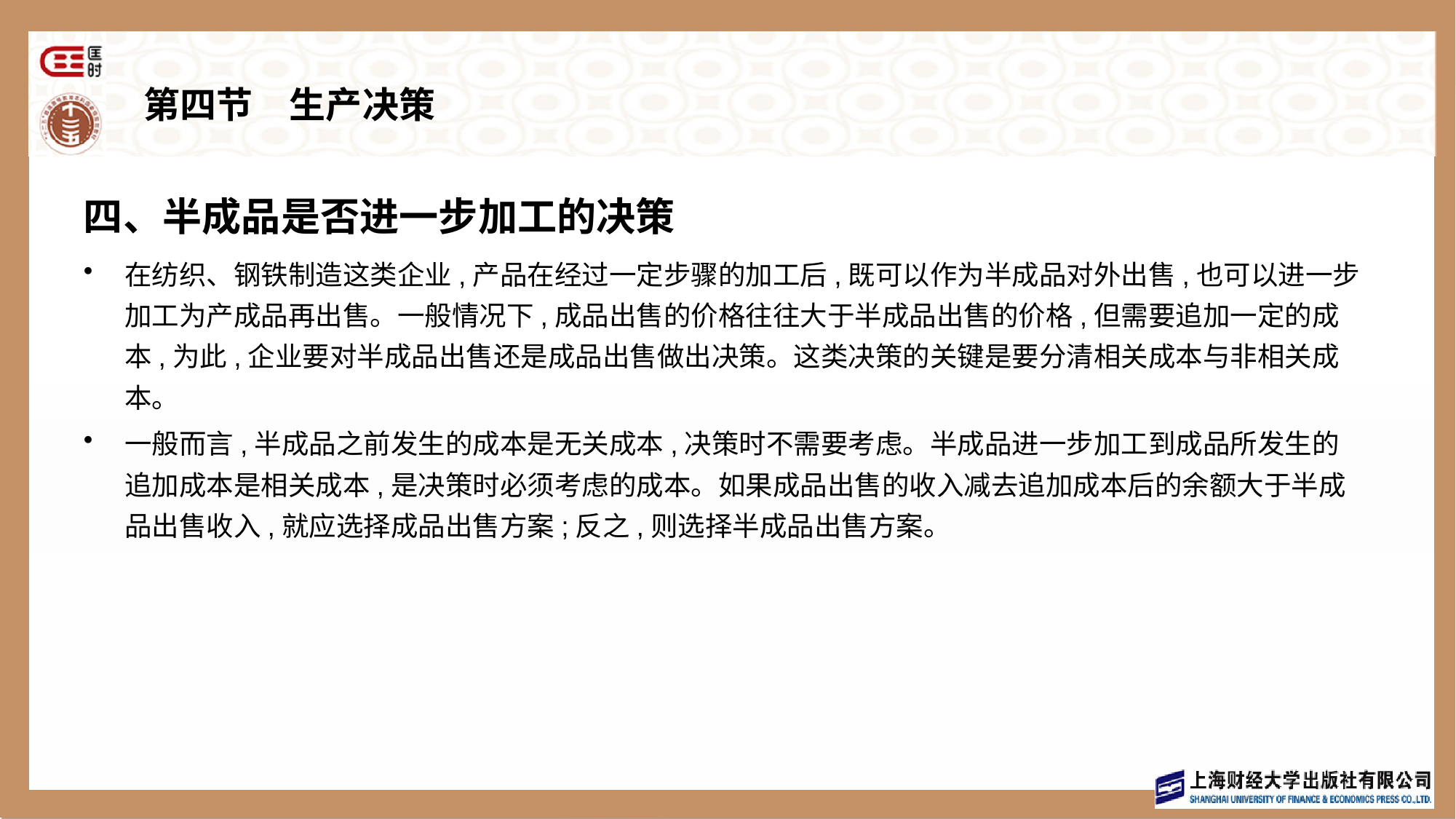

# 第四节　生产决策
四、半成品是否进一步加工的决策
在纺织、钢铁制造这类企业,产品在经过一定步骤的加工后,既可以作为半成品对外出售,也可以进一步加工为产成品再出售。一般情况下,成品出售的价格往往大于半成品出售的价格,但需要追加一定的成本,为此,企业要对半成品出售还是成品出售做出决策。这类决策的关键是要分清相关成本与非相关成本。
一般而言,半成品之前发生的成本是无关成本,决策时不需要考虑。半成品进一步加工到成品所发生的追加成本是相关成本,是决策时必须考虑的成本。如果成品出售的收入减去追加成本后的余额大于半成品出售收入,就应选择成品出售方案;反之,则选择半成品出售方案。